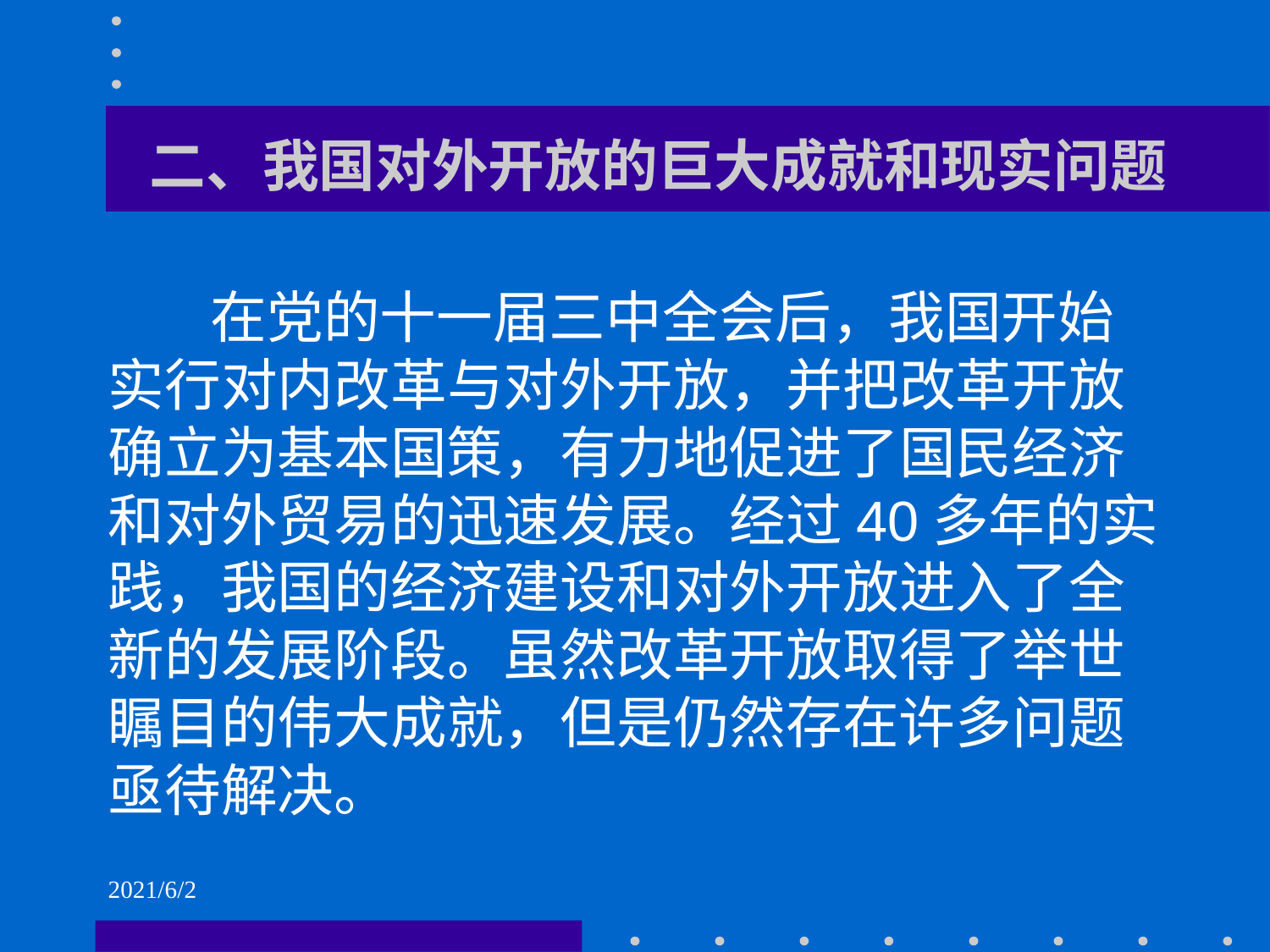

# 二、我国对外开放的巨大成就和现实问题
       在党的十一届三中全会后，我国开始实行对内改革与对外开放，并把改革开放确立为基本国策，有力地促进了国民经济和对外贸易的迅速发展。经过40多年的实践，我国的经济建设和对外开放进入了全新的发展阶段。虽然改革开放取得了举世瞩目的伟大成就，但是仍然存在许多问题亟待解决。

2021/6/2